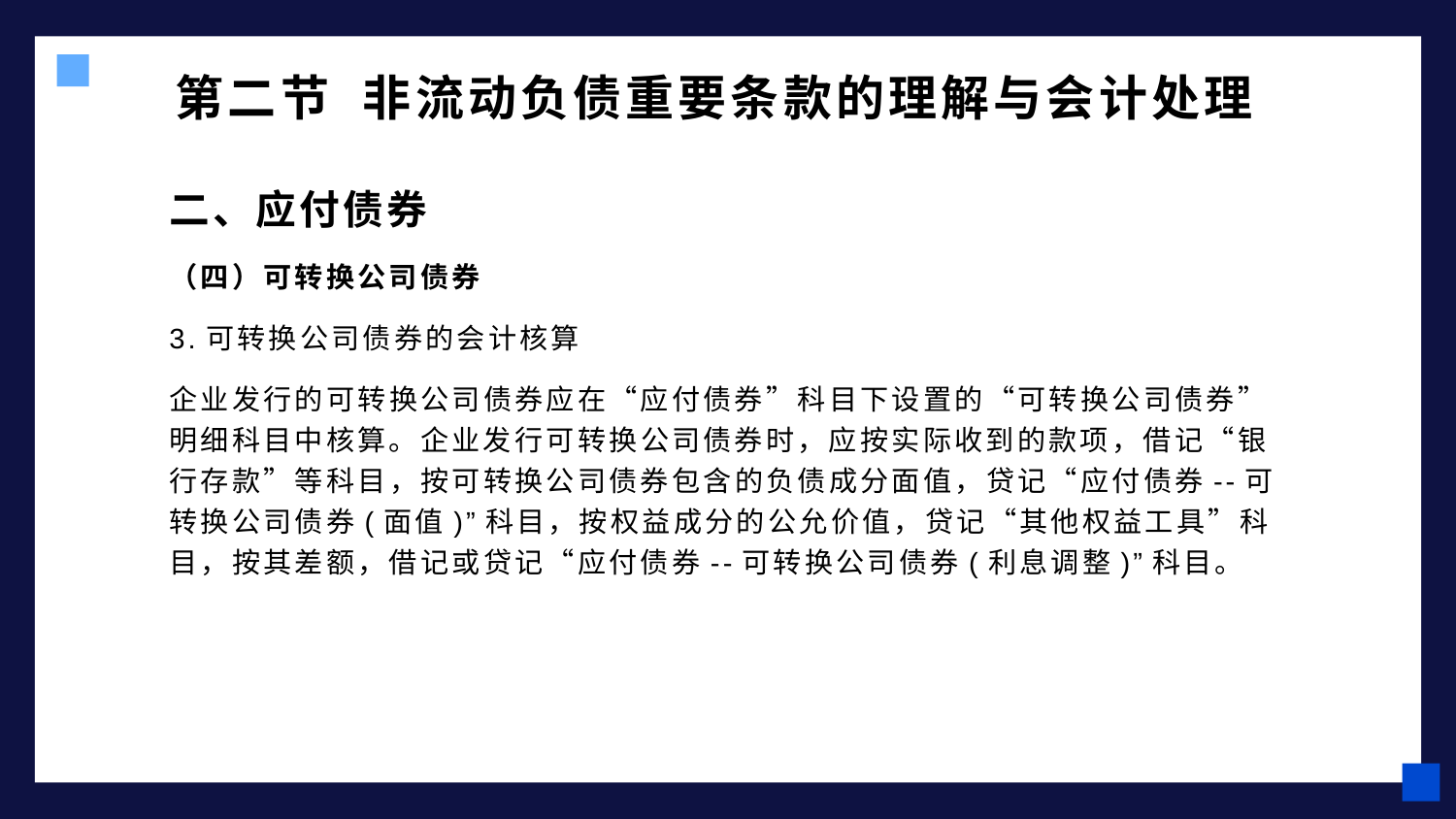

# 第二节  非流动负债重要条款的理解与会计处理
二、应付债券
（四）可转换公司债券
3.可转换公司债券的会计核算
企业发行的可转换公司债券应在“应付债券”科目下设置的“可转换公司债券”明细科目中核算。企业发行可转换公司债券时，应按实际收到的款项，借记“银行存款”等科目，按可转换公司债券包含的负债成分面值，贷记“应付债券--可转换公司债券(面值)”科目，按权益成分的公允价值，贷记“其他权益工具”科目，按其差额，借记或贷记“应付债券--可转换公司债券(利息调整)”科目。